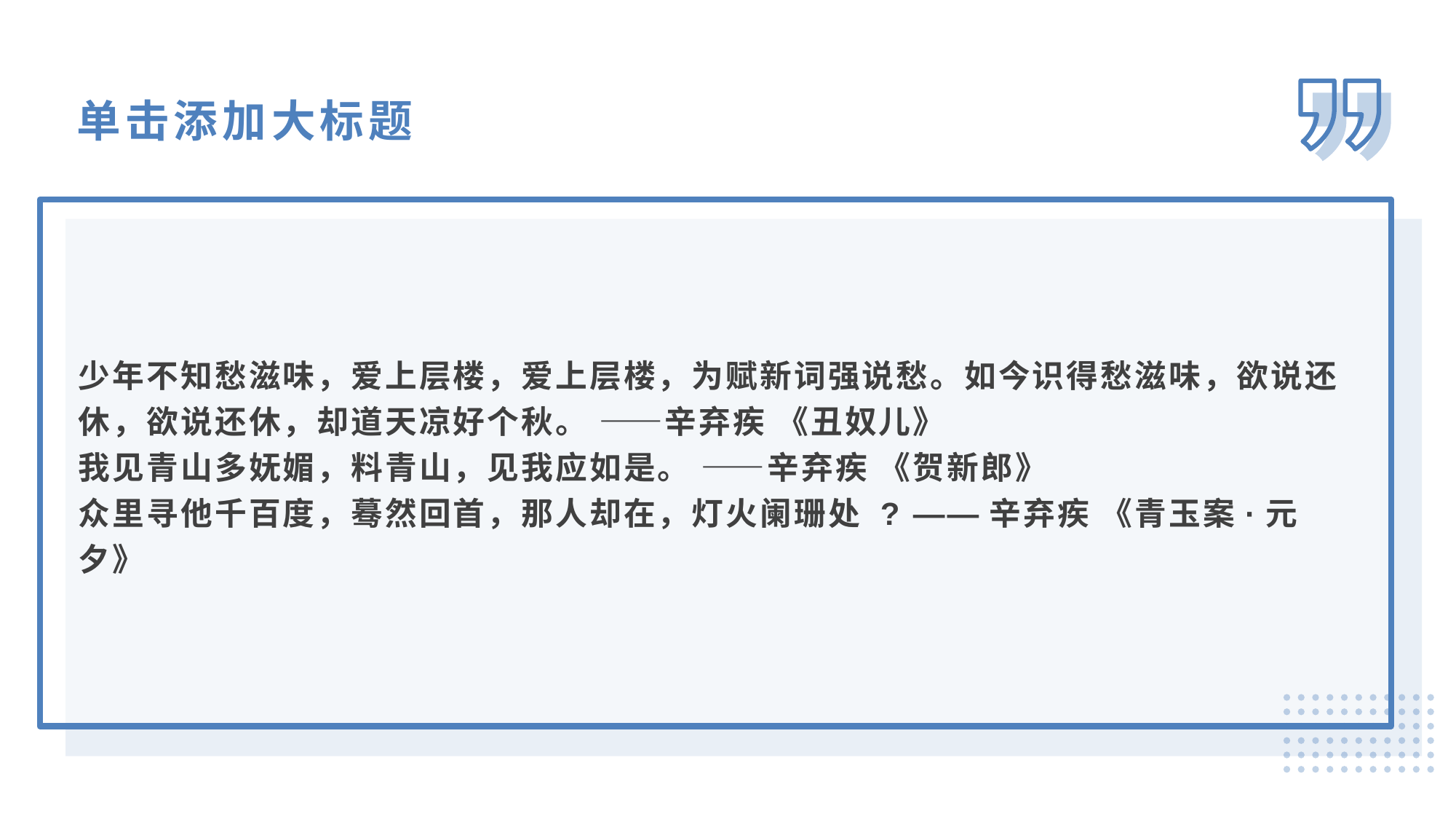

单击添加大标题

少年不知愁滋味，爱上层楼，爱上层楼，为赋新词强说愁。如今识得愁滋味，欲说还休，欲说还休，却道天凉好个秋。 ——辛弃疾 《丑奴儿》
我见青山多妩媚，料青山，见我应如是。 ——辛弃疾 《贺新郎》
众里寻他千百度，蓦然回首，那人却在，灯火阑珊处 ? ——辛弃疾 《青玉案·元夕》